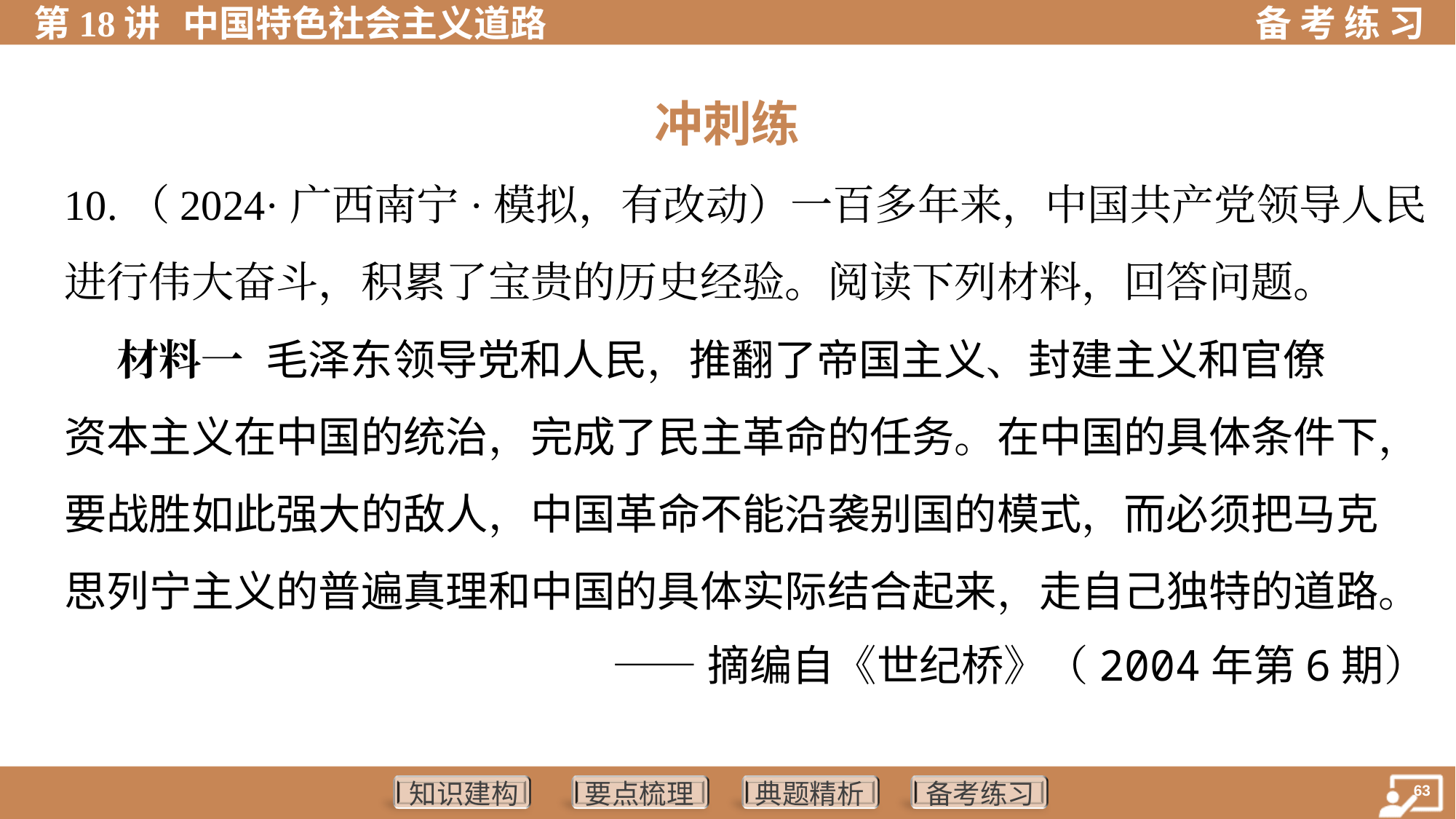

冲刺练
10.（2024·广西南宁·模拟，有改动）一百多年来，中国共产党领导人民
进行伟大奋斗，积累了宝贵的历史经验。阅读下列材料，回答问题。
    材料一  毛泽东领导党和人民，推翻了帝国主义、封建主义和官僚
资本主义在中国的统治，完成了民主革命的任务。在中国的具体条件下，
要战胜如此强大的敌人，中国革命不能沿袭别国的模式，而必须把马克
思列宁主义的普遍真理和中国的具体实际结合起来，走自己独特的道路。
——摘编自《世纪桥》（2004年第6期）